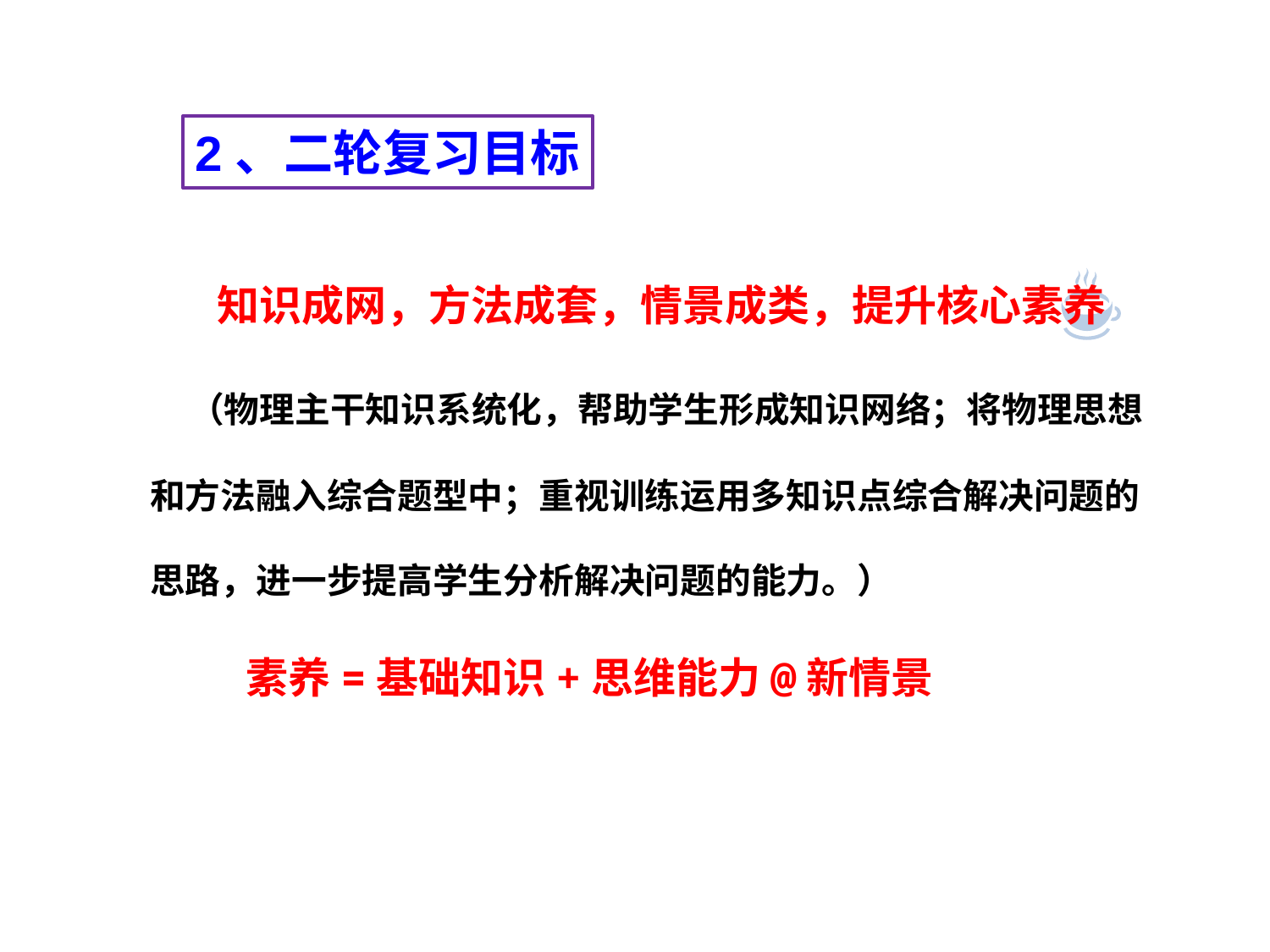

2、二轮复习目标
知识成网，方法成套，情景成类，提升核心素养
   （物理主干知识系统化，帮助学生形成知识网络；将物理思想和方法融入综合题型中；重视训练运用多知识点综合解决问题的思路，进一步提高学生分析解决问题的能力。）
         素养=基础知识+思维能力@新情景